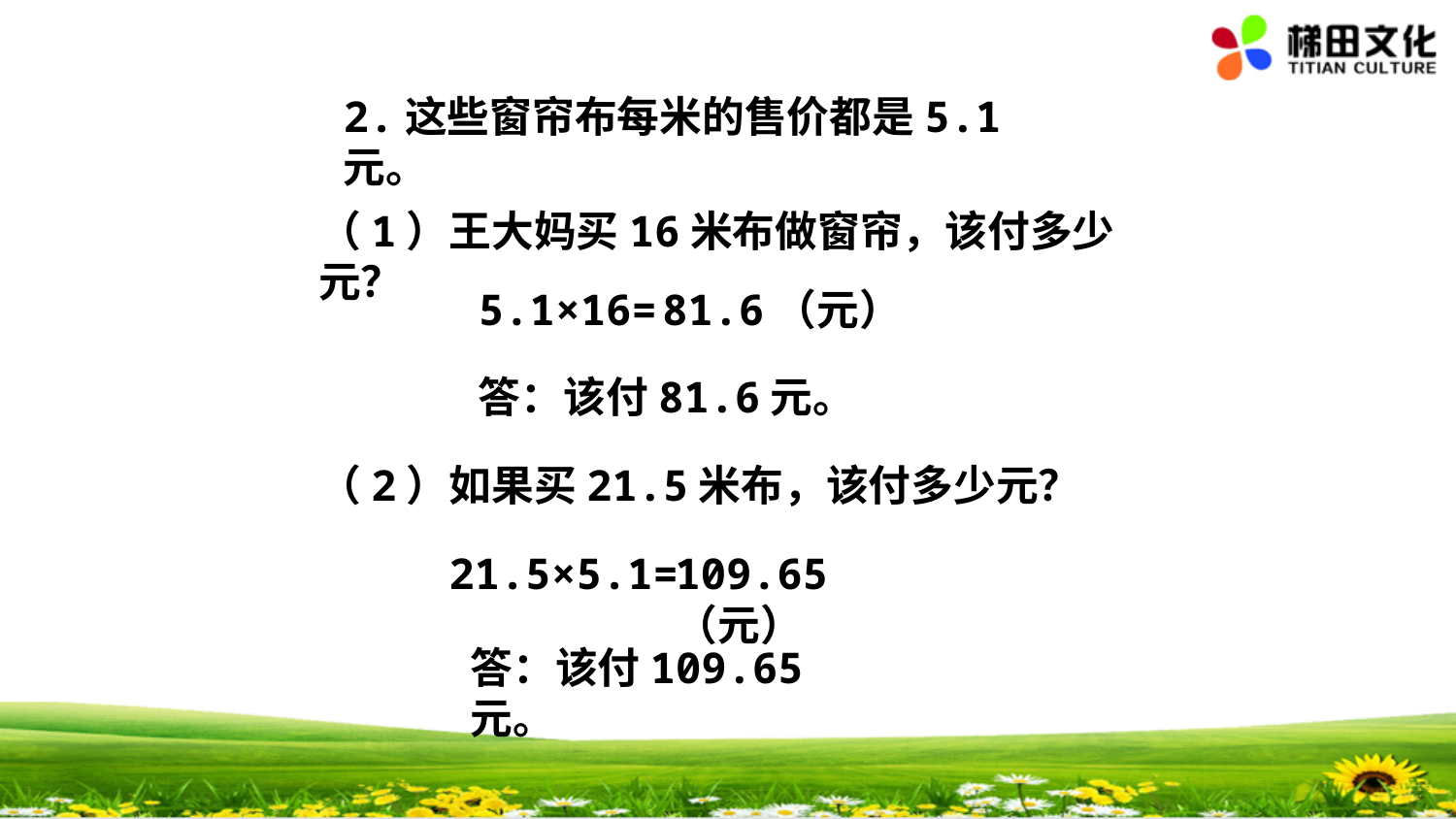

2.这些窗帘布每米的售价都是5.1元。
（1）王大妈买16米布做窗帘，该付多少元？
5.1×16=
81.6（元）
答：该付81.6元。
（2）如果买21.5米布，该付多少元？
21.5×5.1=
109.65（元）
答：该付109.65元。